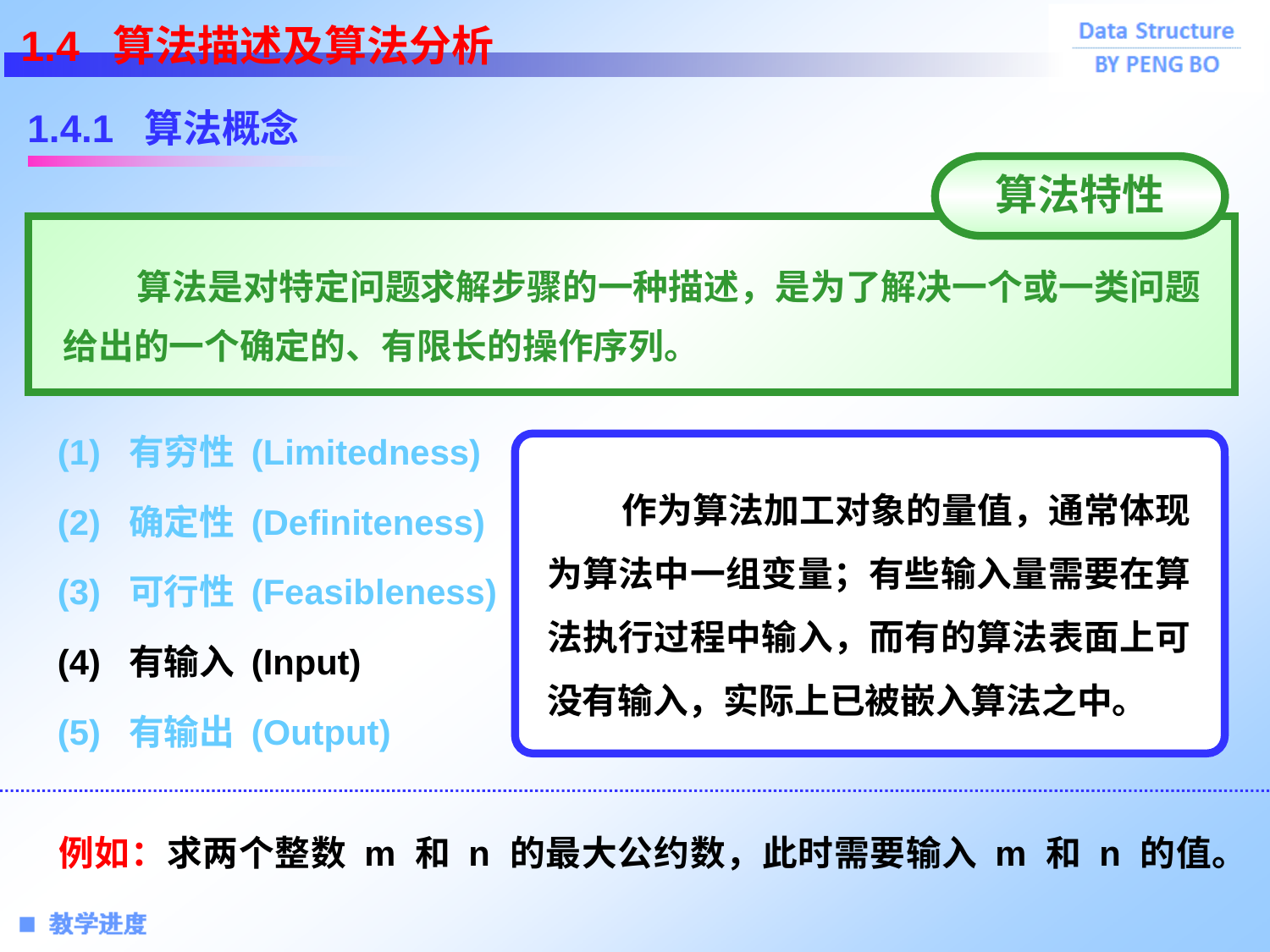

1.4  算法描述及算法分析

算法特性

        算法是对特定问题求解步骤的一种描述，是为了解决一个或一类问题给出的一个确定的、有限长的操作序列。
1.4.1  算法概念
(1)  有穷性 (Limitedness)

        作为算法加工对象的量值，通常体现为算法中一组变量；有些输入量需要在算法执行过程中输入，而有的算法表面上可没有输入，实际上已被嵌入算法之中。
(2)  确定性 (Definiteness)
(3)  可行性 (Feasibleness)
(4)  有输入 (Input)
(5)  有输出 (Output)

例如：求两个整数 m 和 n 的最大公约数，此时需要输入 m 和 n 的值。